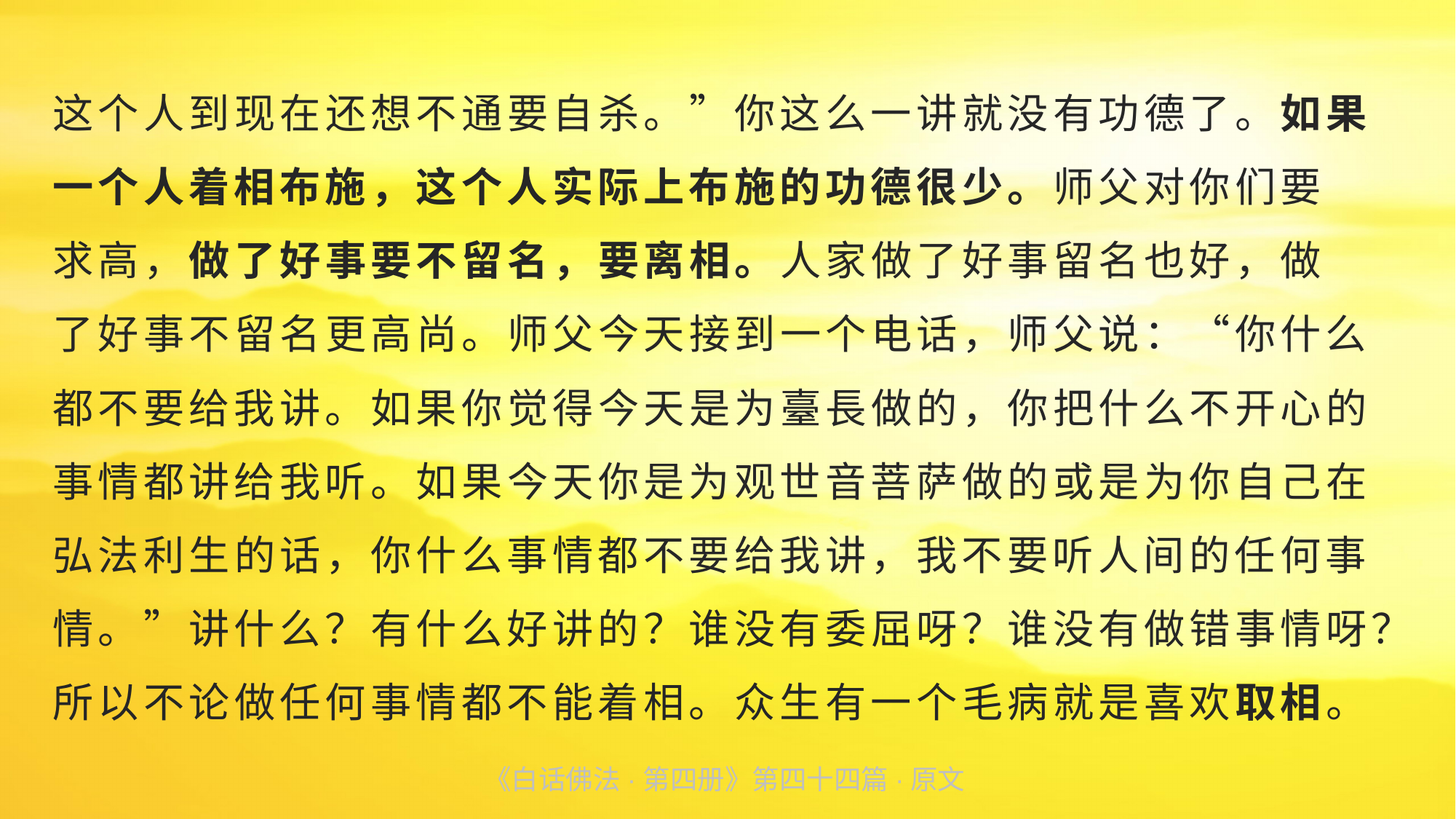

这个人到现在还想不通要自杀。”你这么一讲就没有功德了。如果一个人着相布施，这个人实际上布施的功德很少。师父对你们要
求高，做了好事要不留名，要离相。人家做了好事留名也好，做
了好事不留名更高尚。师父今天接到一个电话，师父说：“你什么都不要给我讲。如果你觉得今天是为臺長做的，你把什么不开心的事情都讲给我听。如果今天你是为观世音菩萨做的或是为你自己在弘法利生的话，你什么事情都不要给我讲，我不要听人间的任何事情。”讲什么？有什么好讲的？谁没有委屈呀？谁没有做错事情呀？所以不论做任何事情都不能着相。众生有一个毛病就是喜欢取相。
《白话佛法·第四册》第四十四篇·原文